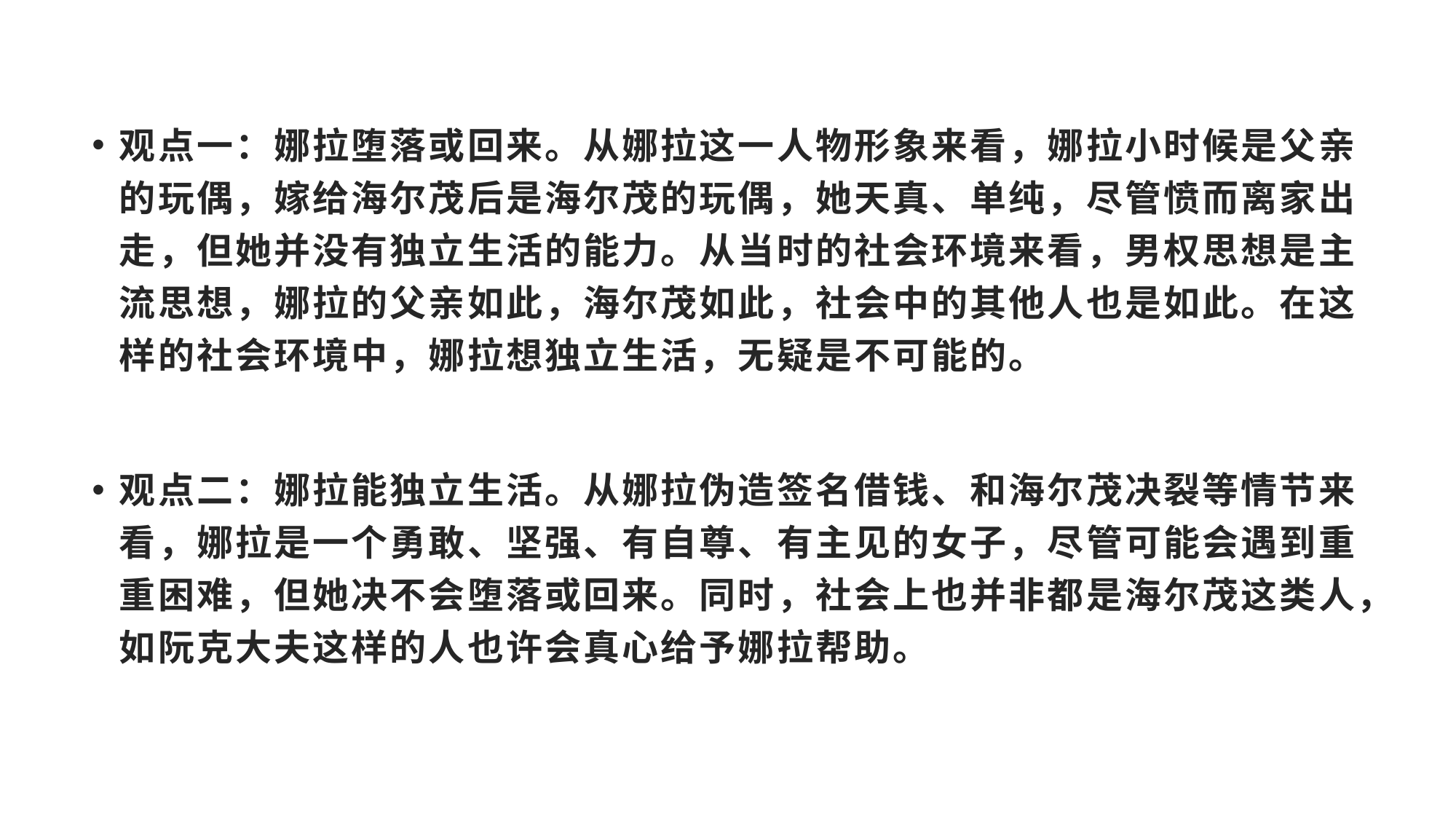

#
观点一：娜拉堕落或回来。从娜拉这一人物形象来看，娜拉小时候是父亲的玩偶，嫁给海尔茂后是海尔茂的玩偶，她天真、单纯，尽管愤而离家出走，但她并没有独立生活的能力。从当时的社会环境来看，男权思想是主流思想，娜拉的父亲如此，海尔茂如此，社会中的其他人也是如此。在这样的社会环境中，娜拉想独立生活，无疑是不可能的。

观点二：娜拉能独立生活。从娜拉伪造签名借钱、和海尔茂决裂等情节来看，娜拉是一个勇敢、坚强、有自尊、有主见的女子，尽管可能会遇到重重困难，但她决不会堕落或回来。同时，社会上也并非都是海尔茂这类人，如阮克大夫这样的人也许会真心给予娜拉帮助。